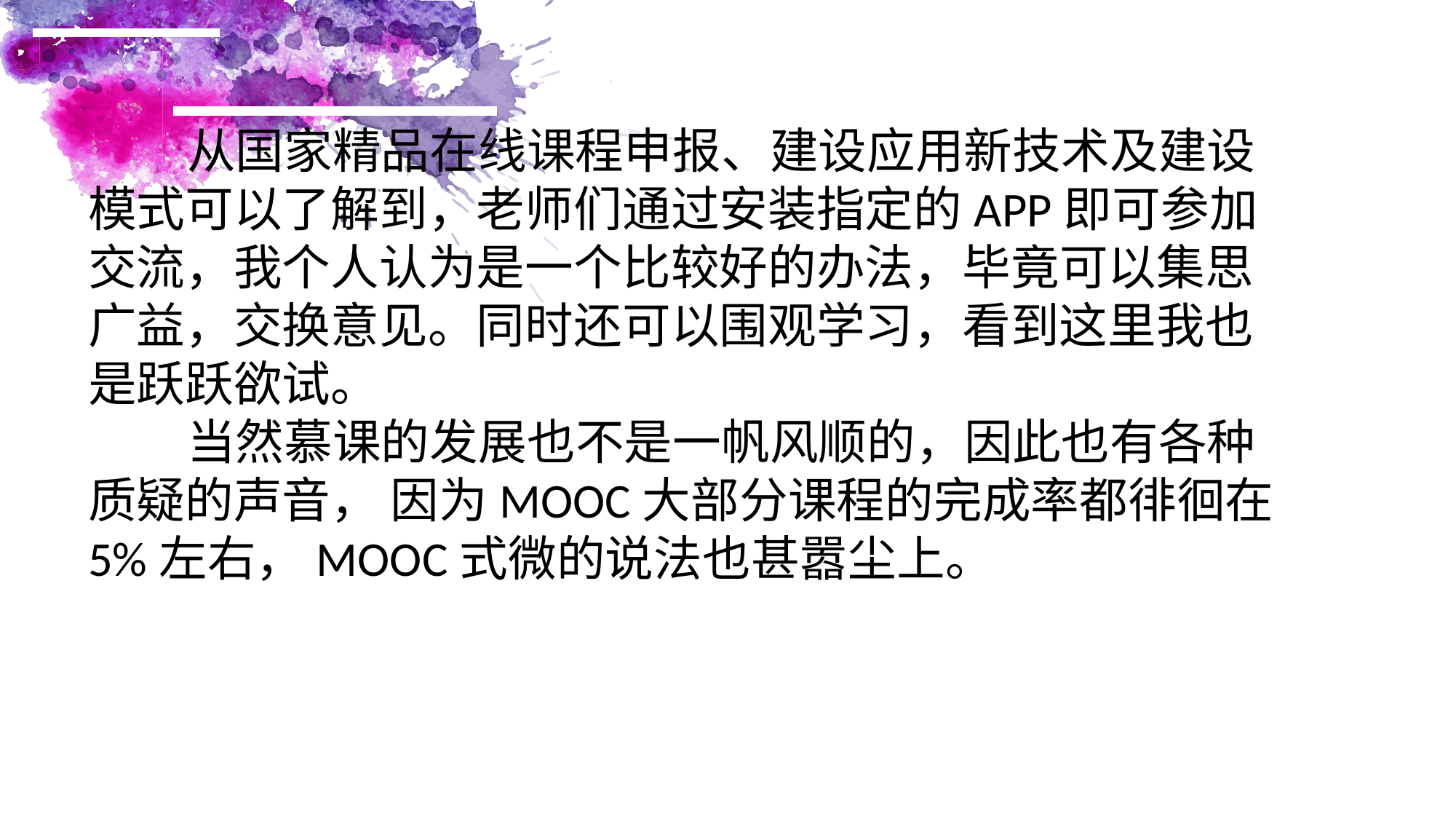

从国家精品在线课程申报、建设应用新技术及建设模式可以了解到，老师们通过安装指定的APP即可参加交流，我个人认为是一个比较好的办法，毕竟可以集思广益，交换意见。同时还可以围观学习，看到这里我也是跃跃欲试。
        当然慕课的发展也不是一帆风顺的，因此也有各种质疑的声音， 因为MOOC大部分课程的完成率都徘徊在5%左右，MOOC式微的说法也甚嚣尘上。